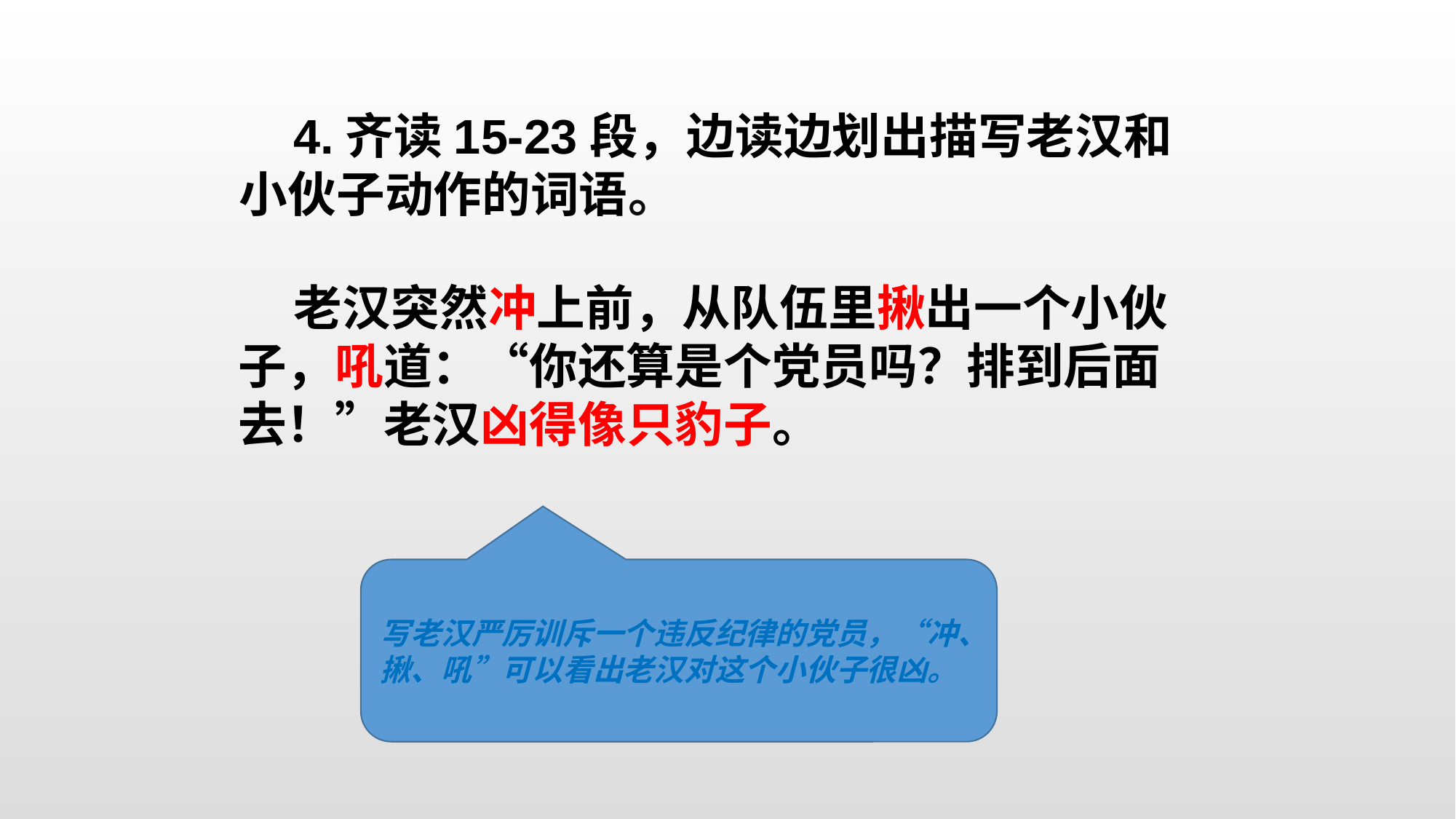

4.齐读15-23段，边读边划出描写老汉和小伙子动作的词语。
    老汉突然冲上前，从队伍里揪出一个小伙子，吼道：“你还算是个党员吗？排到后面去！”老汉凶得像只豹子。

写老汉严厉训斥一个违反纪律的党员，“冲、揪、吼”可以看出老汉对这个小伙子很凶。